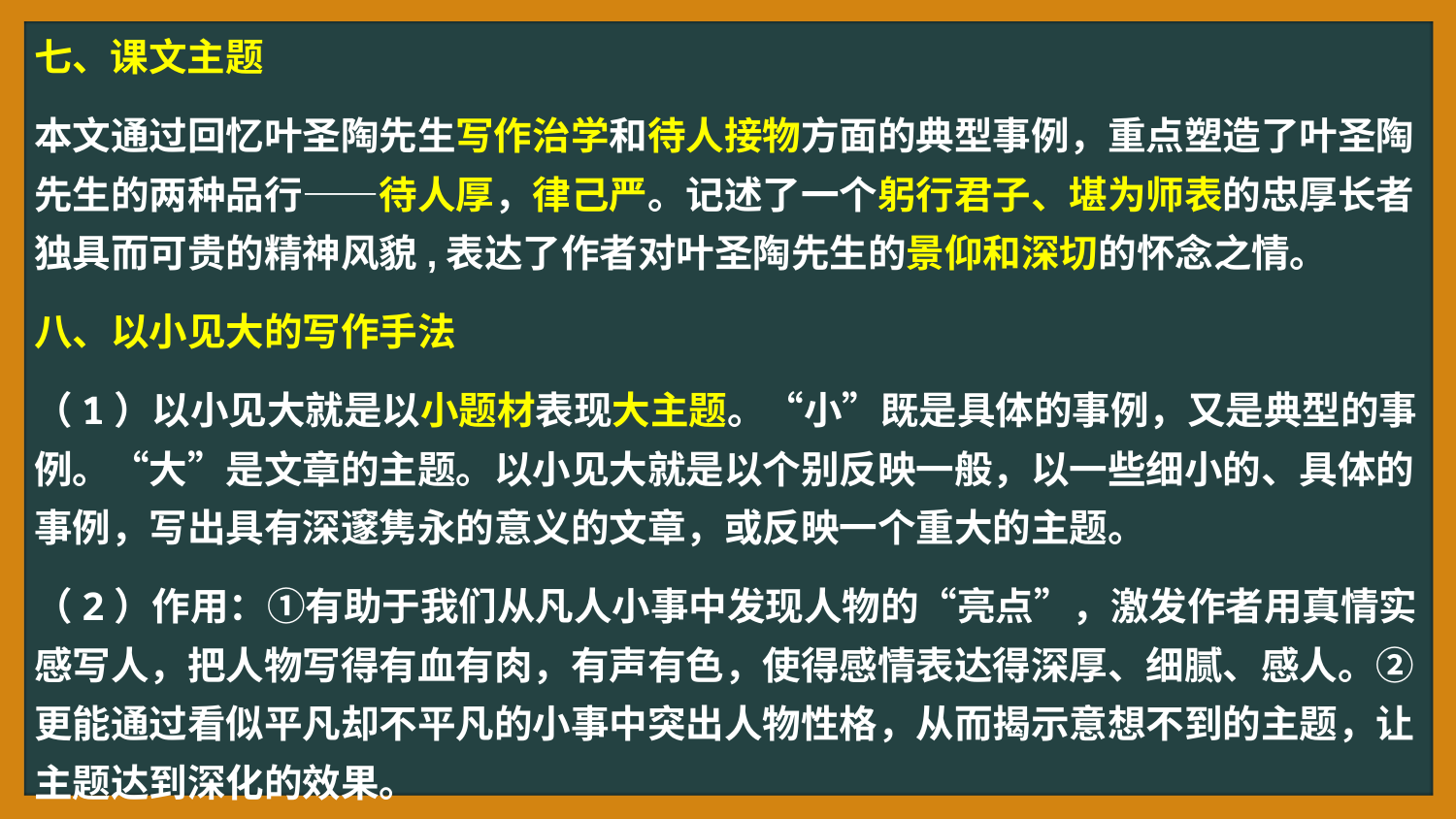

七、课文主题
本文通过回忆叶圣陶先生写作治学和待人接物方面的典型事例，重点塑造了叶圣陶先生的两种品行——待人厚，律己严。记述了一个躬行君子、堪为师表的忠厚长者独具而可贵的精神风貌,表达了作者对叶圣陶先生的景仰和深切的怀念之情。
八、以小见大的写作手法
（1）以小见大就是以小题材表现大主题。“小”既是具体的事例，又是典型的事例。“大”是文章的主题。以小见大就是以个别反映一般，以一些细小的、具体的事例，写出具有深邃隽永的意义的文章，或反映一个重大的主题。
（2）作用：①有助于我们从凡人小事中发现人物的“亮点”，激发作者用真情实感写人，把人物写得有血有肉，有声有色，使得感情表达得深厚、细腻、感人。②更能通过看似平凡却不平凡的小事中突出人物性格，从而揭示意想不到的主题，让主题达到深化的效果。